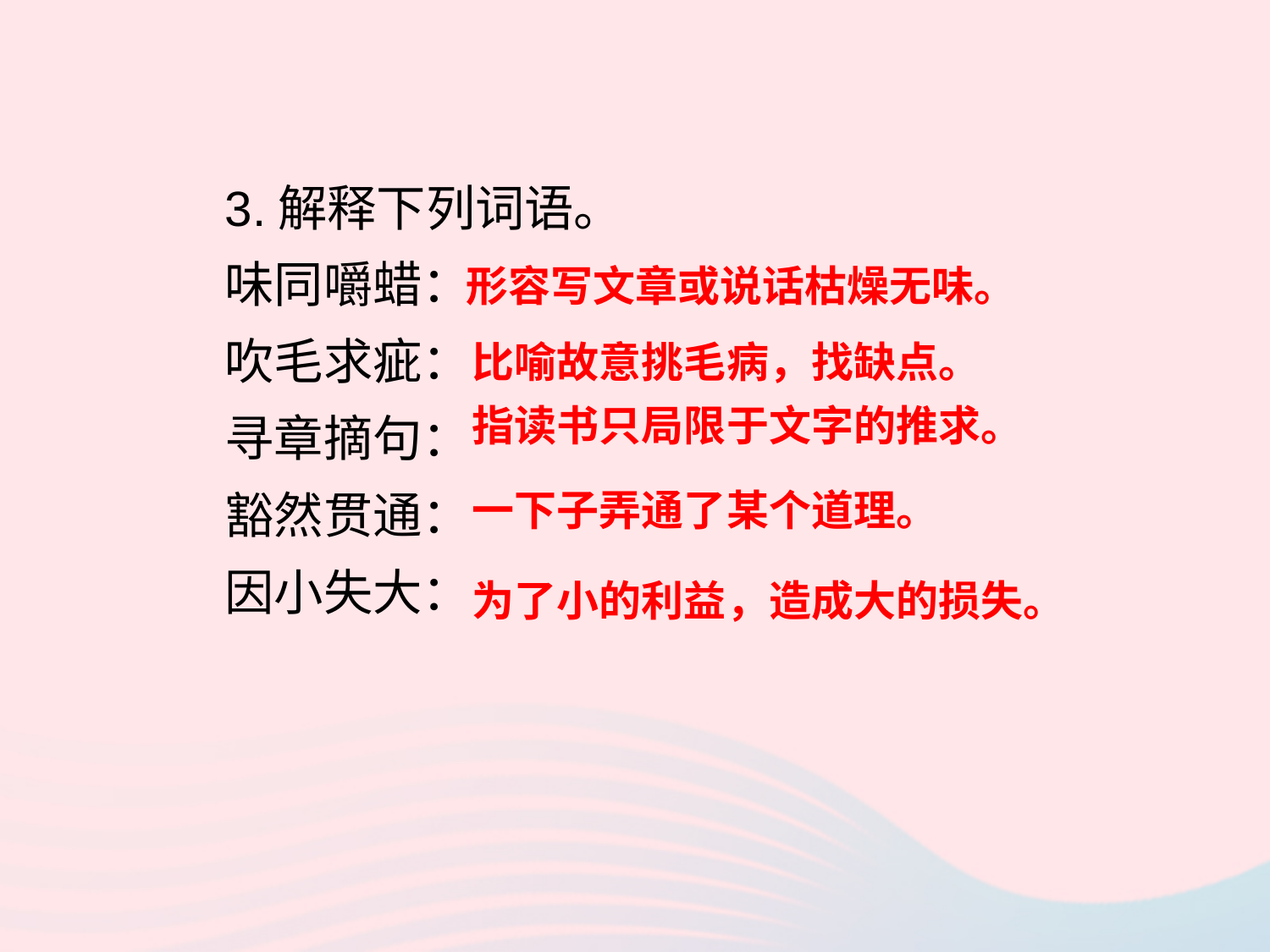

3.解释下列词语。
味同嚼蜡：
吹毛求疵：
寻章摘句：
豁然贯通：
因小失大：
形容写文章或说话枯燥无味。
比喻故意挑毛病，找缺点。
指读书只局限于文字的推求。
一下子弄通了某个道理。
为了小的利益，造成大的损失。